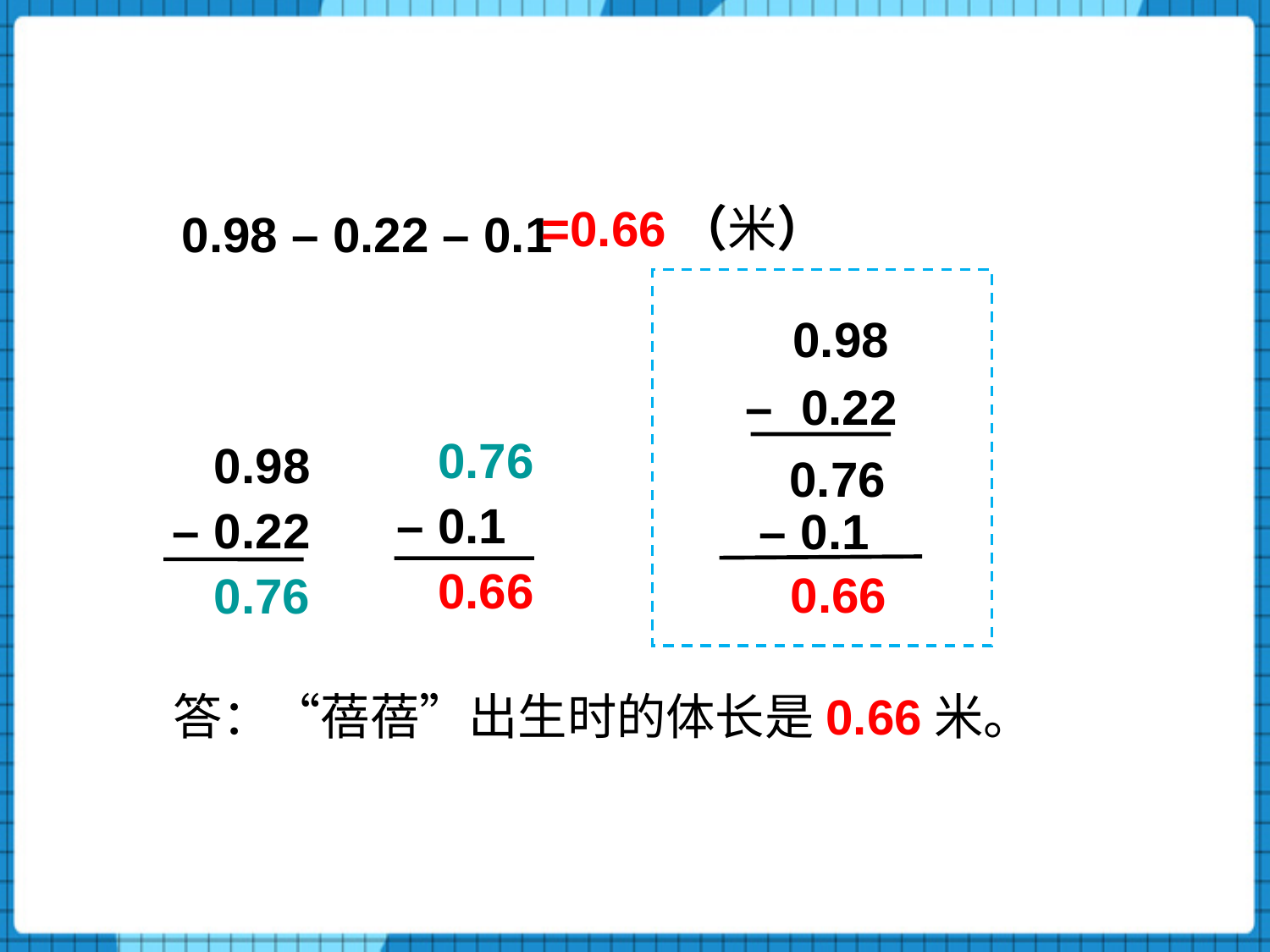

0.98 – 0.22 – 0.1
=0.66（米）

  0.98
   –  0.22
   0.76
– 0.1
   0.66

   0.98
– 0.22
   0.76

0.76

     – 0.1
0.66

答：“蓓蓓”出生时的体长是0.66米。